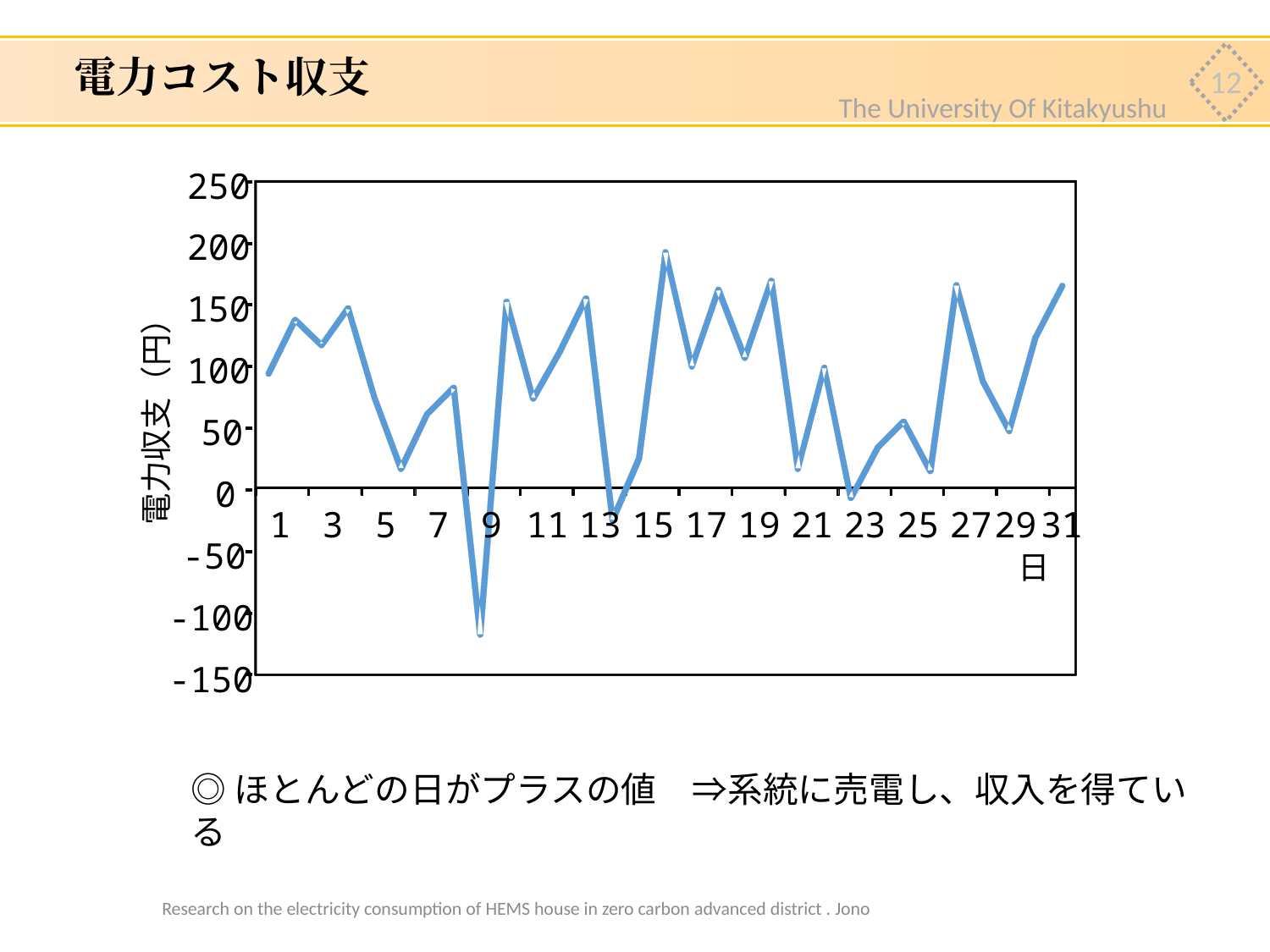

# 電力コスト収支

12
The University Of Kitakyushu
250

200

150
100
電力収支（円）
50
0

1
3
5
7
9
11
13
15
17
19
21
23
25
27
29
31
-50
日
-100
-150
◎ほとんどの日がプラスの値　⇒系統に売電し、収入を得ている
Research on the electricity consumption of HEMS house in zero carbon advanced district . Jono